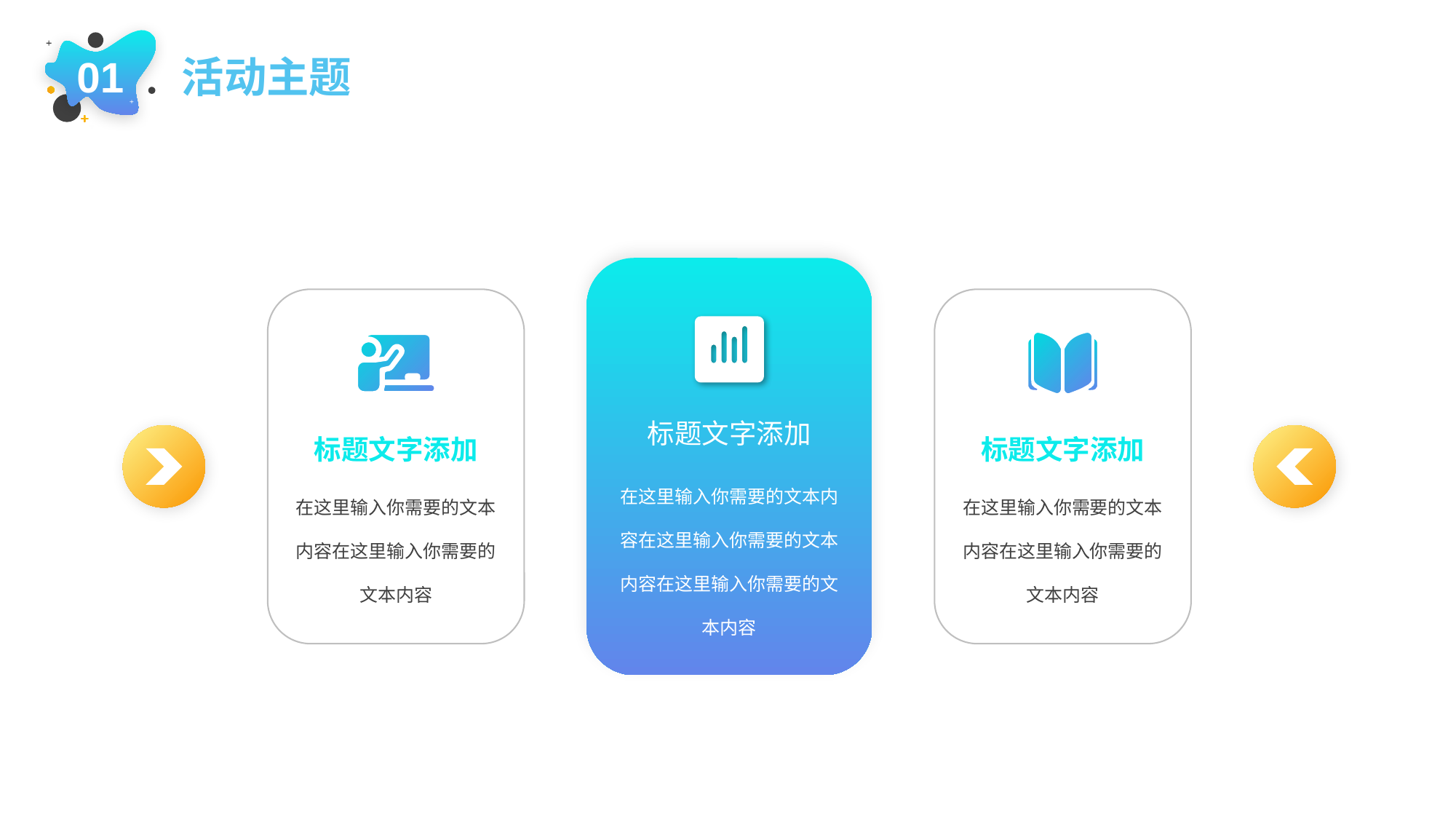

活动主题
01

标题文字添加

标题文字添加
标题文字添加

在这里输入你需要的文本内容在这里输入你需要的文本内容在这里输入你需要的文本内容
在这里输入你需要的文本内容在这里输入你需要的文本内容
在这里输入你需要的文本内容在这里输入你需要的文本内容